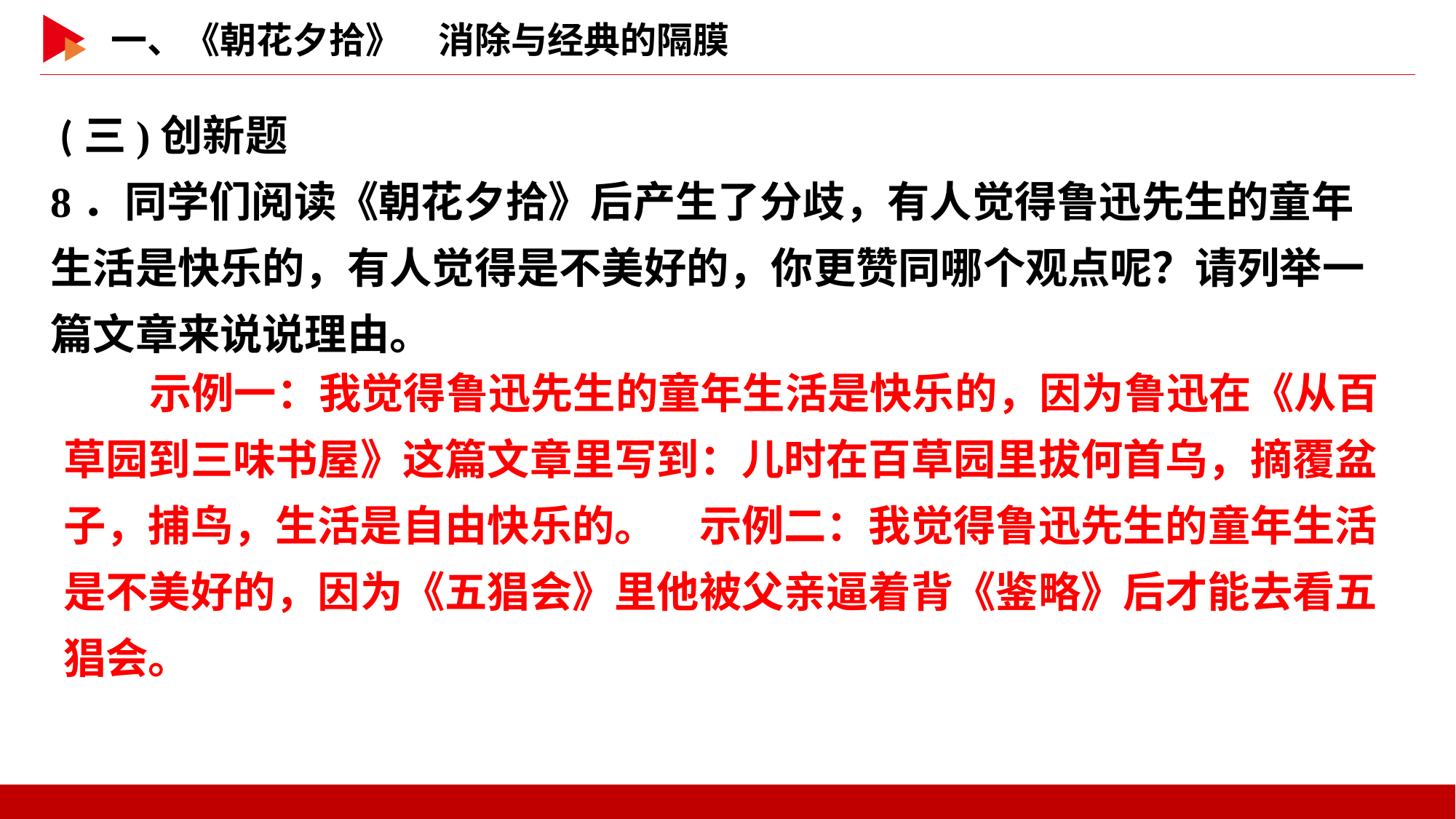

(三)创新题
8．同学们阅读《朝花夕拾》后产生了分歧，有人觉得鲁迅先生的童年生活是快乐的，有人觉得是不美好的，你更赞同哪个观点呢？请列举一篇文章来说说理由。

　示例一：我觉得鲁迅先生的童年生活是快乐的，因为鲁迅在《从百草园到三味书屋》这篇文章里写到：儿时在百草园里拔何首乌，摘覆盆子，捕鸟，生活是自由快乐的。　示例二：我觉得鲁迅先生的童年生活是不美好的，因为《五猖会》里他被父亲逼着背《鉴略》后才能去看五猖会。